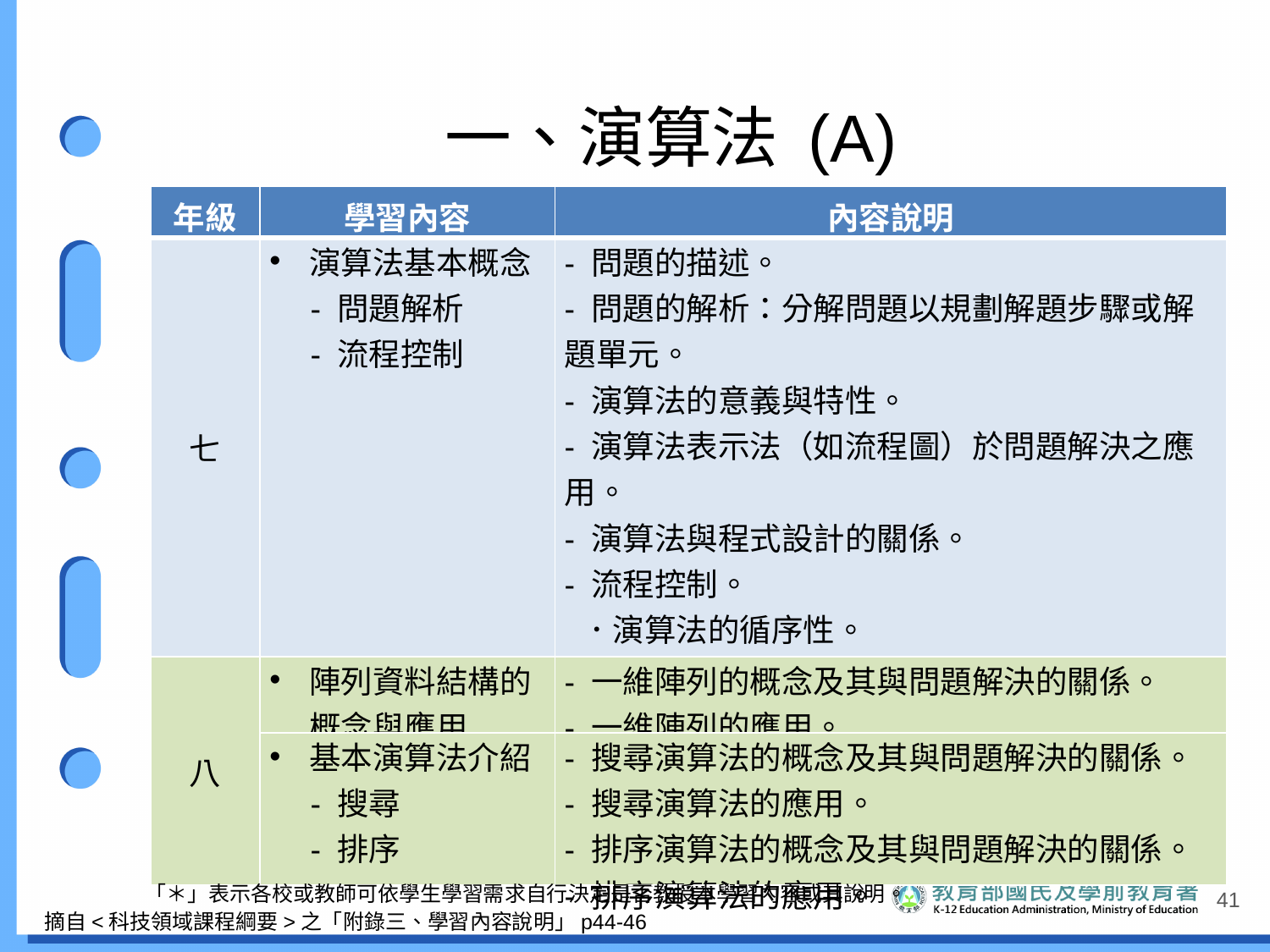

# 一、演算法 (A)
| 年級 | 學習內容 | 內容說明 |
| --- | --- | --- |
| 七 | 演算法基本概念 　- 問題解析 　- 流程控制 | - 問題的描述。 - 問題的解析：分解問題以規劃解題步驟或解題單元。 - 演算法的意義與特性。 - 演算法表示法（如流程圖）於問題解決之應用。 - 演算法與程式設計的關係。 - 流程控制。 ．演算法的循序性。 ．選擇結構的概念與應用。 ．重複結構的概念與應用。 |
| 八 | 陣列資料結構的概念與應用 | - 一維陣列的概念及其與問題解決的關係。 - 一維陣列的應用。 |
|  | 基本演算法介紹 　- 搜尋 　- 排序 | - 搜尋演算法的概念及其與問題解決的關係。 - 搜尋演算法的應用。 - 排序演算法的概念及其與問題解決的關係。 - 排序演算法的應用。 |
41
「＊」表示各校或教師可依學生學習需求自行決定是否教授本學習內容或其說明。
摘自<科技領域課程綱要>之「附錄三、學習內容說明」p44-46